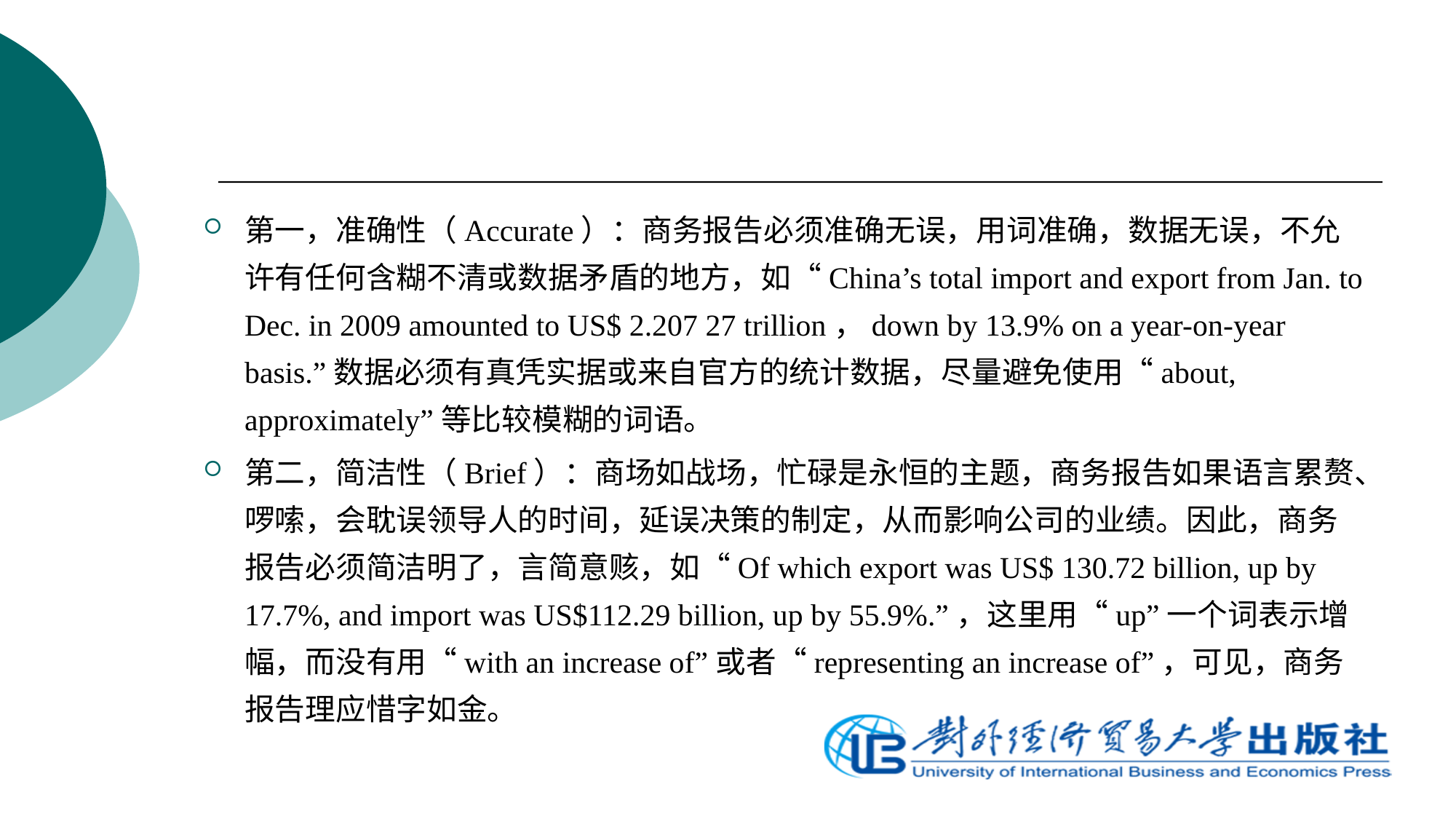

第一，准确性（Accurate）：商务报告必须准确无误，用词准确，数据无误，不允许有任何含糊不清或数据矛盾的地方，如“China’s total import and export from Jan. to Dec. in 2009 amounted to US$ 2.207 27 trillion，down by 13.9% on a year-on-year basis.”数据必须有真凭实据或来自官方的统计数据，尽量避免使用“about, approximately”等比较模糊的词语。
第二，简洁性（Brief）：商场如战场，忙碌是永恒的主题，商务报告如果语言累赘、啰嗦，会耽误领导人的时间，延误决策的制定，从而影响公司的业绩。因此，商务报告必须简洁明了，言简意赅，如“Of which export was US$ 130.72 billion, up by 17.7%, and import was US$112.29 billion, up by 55.9%.”，这里用“up”一个词表示增幅，而没有用“with an increase of”或者“representing an increase of”，可见，商务报告理应惜字如金。